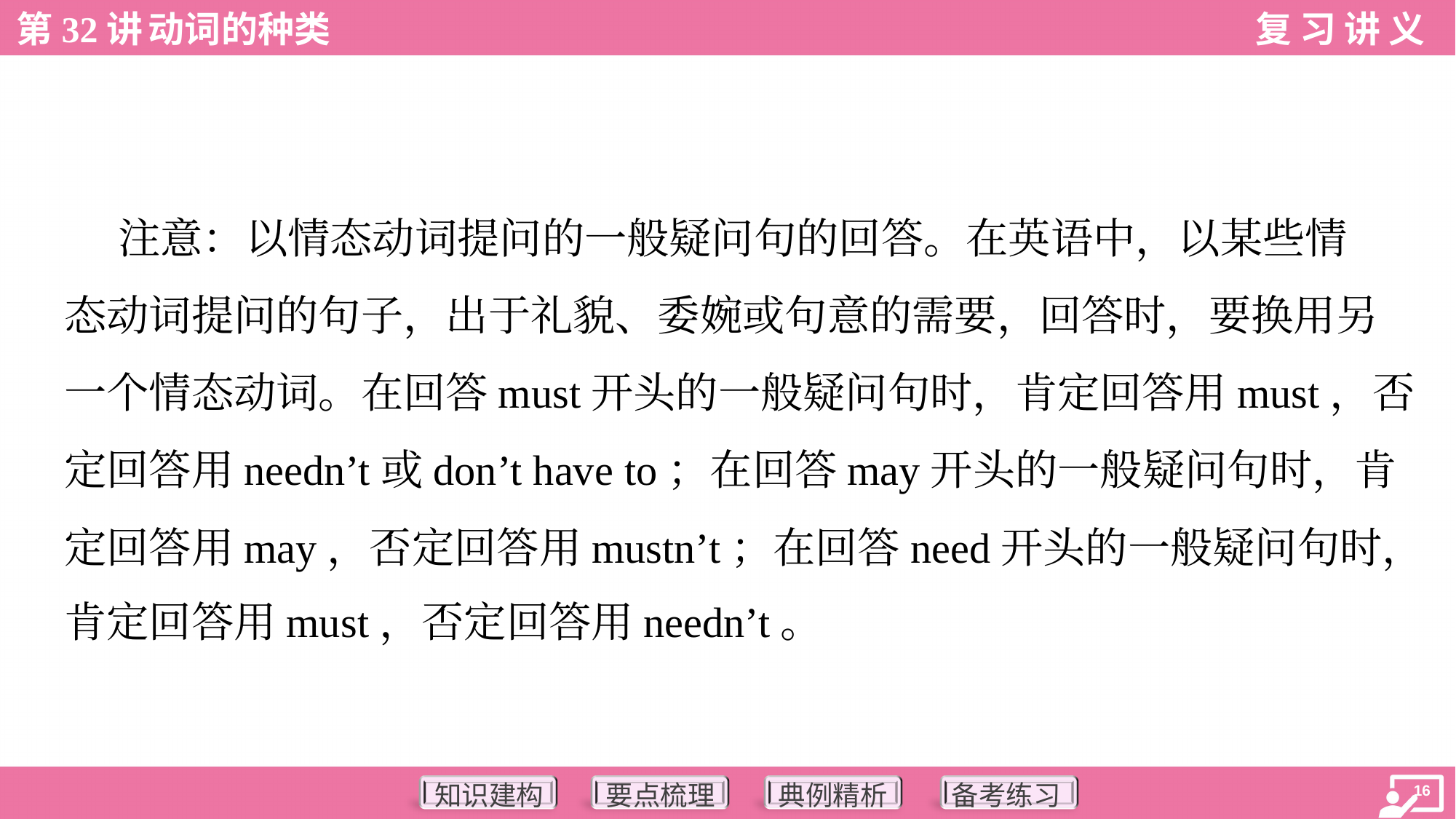

注意：以情态动词提问的一般疑问句的回答。在英语中，以某些情
态动词提问的句子，出于礼貌、委婉或句意的需要，回答时，要换用另
一个情态动词。在回答must开头的一般疑问句时，肯定回答用must，否
定回答用needn’t或don’t have to；在回答may开头的一般疑问句时，肯
定回答用may，否定回答用mustn’t；在回答need开头的一般疑问句时，
肯定回答用must，否定回答用needn’t。